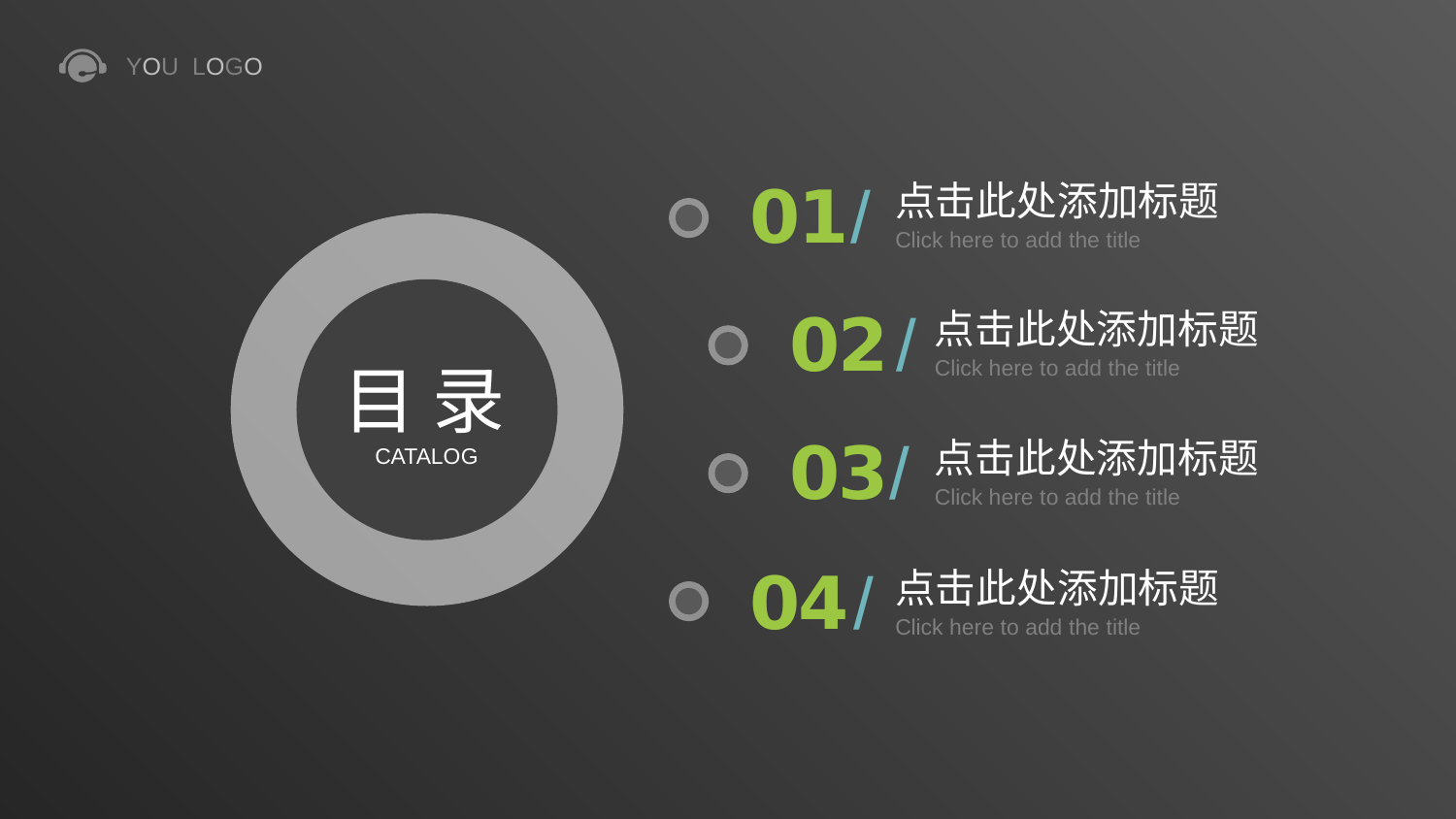

YOU  LOGO

01
/
点击此处添加标题
Click here to add the title

02
/
点击此处添加标题
Click here to add the title

目 录CATALOG

03
/
点击此处添加标题
Click here to add the title

04
/
点击此处添加标题
Click here to add the title